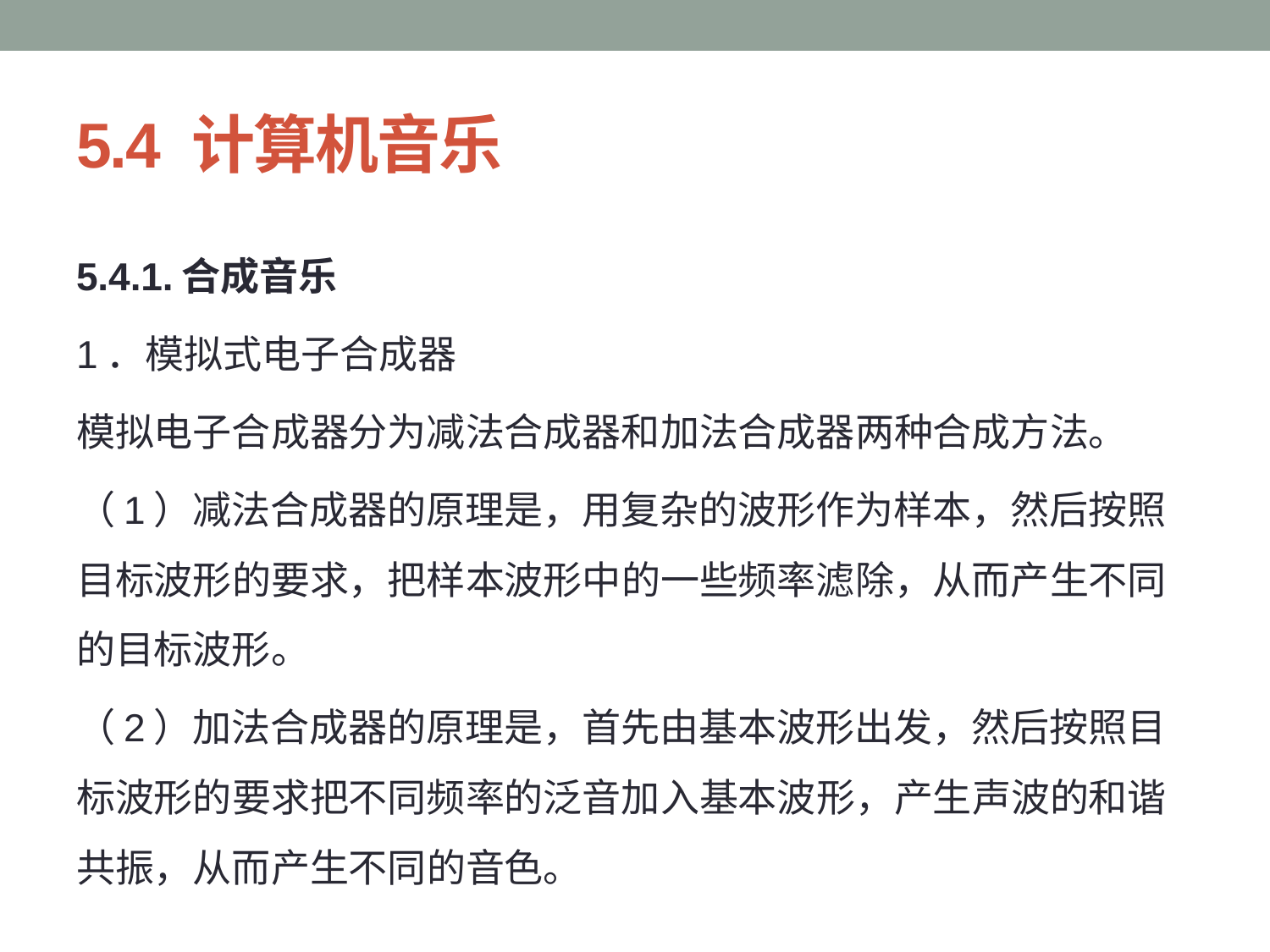

# 5.4 计算机音乐
5.4.1.合成音乐
1．模拟式电子合成器
模拟电子合成器分为减法合成器和加法合成器两种合成方法。
（1）减法合成器的原理是，用复杂的波形作为样本，然后按照目标波形的要求，把样本波形中的一些频率滤除，从而产生不同的目标波形。
（2）加法合成器的原理是，首先由基本波形出发，然后按照目标波形的要求把不同频率的泛音加入基本波形，产生声波的和谐共振，从而产生不同的音色。